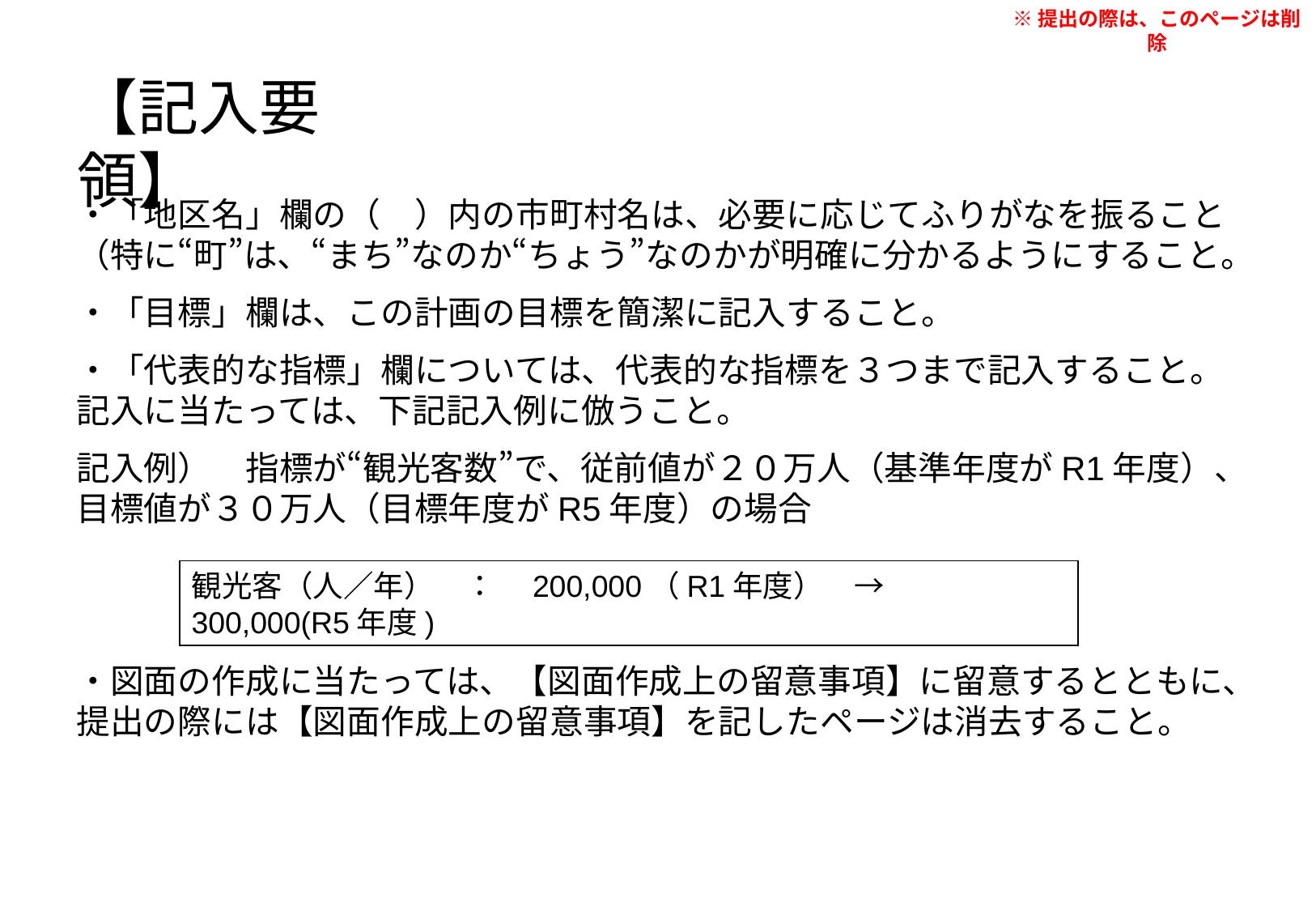

※提出の際は、このページは削除
【記入要領】
・「地区名」欄の（　）内の市町村名は、必要に応じてふりがなを振ること（特に“町”は、“まち”なのか“ちょう”なのかが明確に分かるようにすること。
・「目標」欄は、この計画の目標を簡潔に記入すること。
・「代表的な指標」欄については、代表的な指標を３つまで記入すること。記入に当たっては、下記記入例に倣うこと。
記入例）　指標が“観光客数”で、従前値が２０万人（基準年度がR1年度）、目標値が３０万人（目標年度がR5年度）の場合

・図面の作成に当たっては、【図面作成上の留意事項】に留意するとともに、提出の際には【図面作成上の留意事項】を記したページは消去すること。
観光客（人／年）　：　200,000（R1年度）　→　300,000(R5年度)